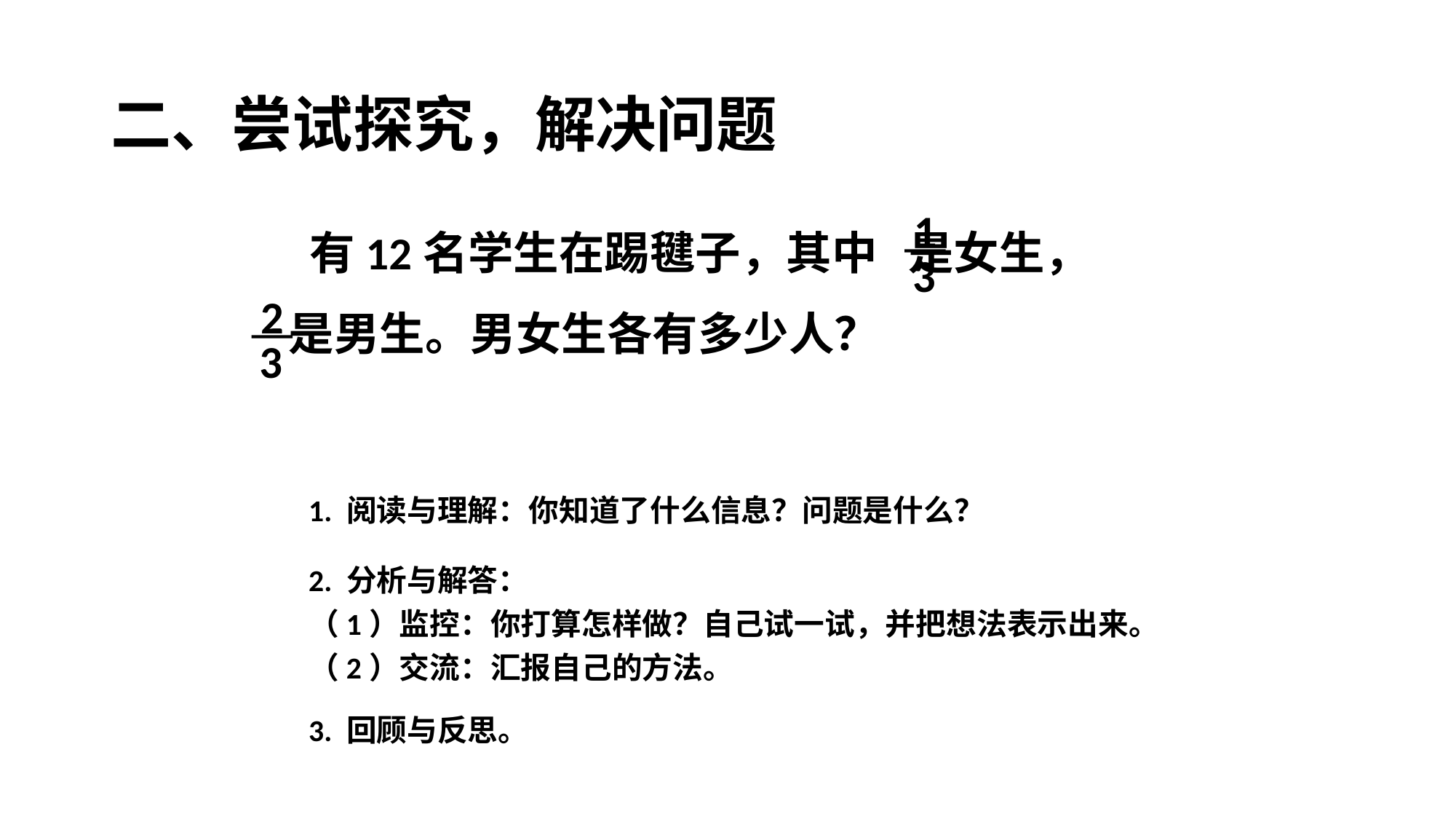

二、尝试探究，解决问题
1
3

    有12名学生在踢毽子，其中   是女生，
  是男生。男女生各有多少人？
2
3

1. 阅读与理解：你知道了什么信息？问题是什么？
2. 分析与解答：
（1）监控：你打算怎样做？自己试一试，并把想法表示出来。
（2）交流：汇报自己的方法。
绿色圃中小学教育网http://www.lspjy.com
3. 回顾与反思。